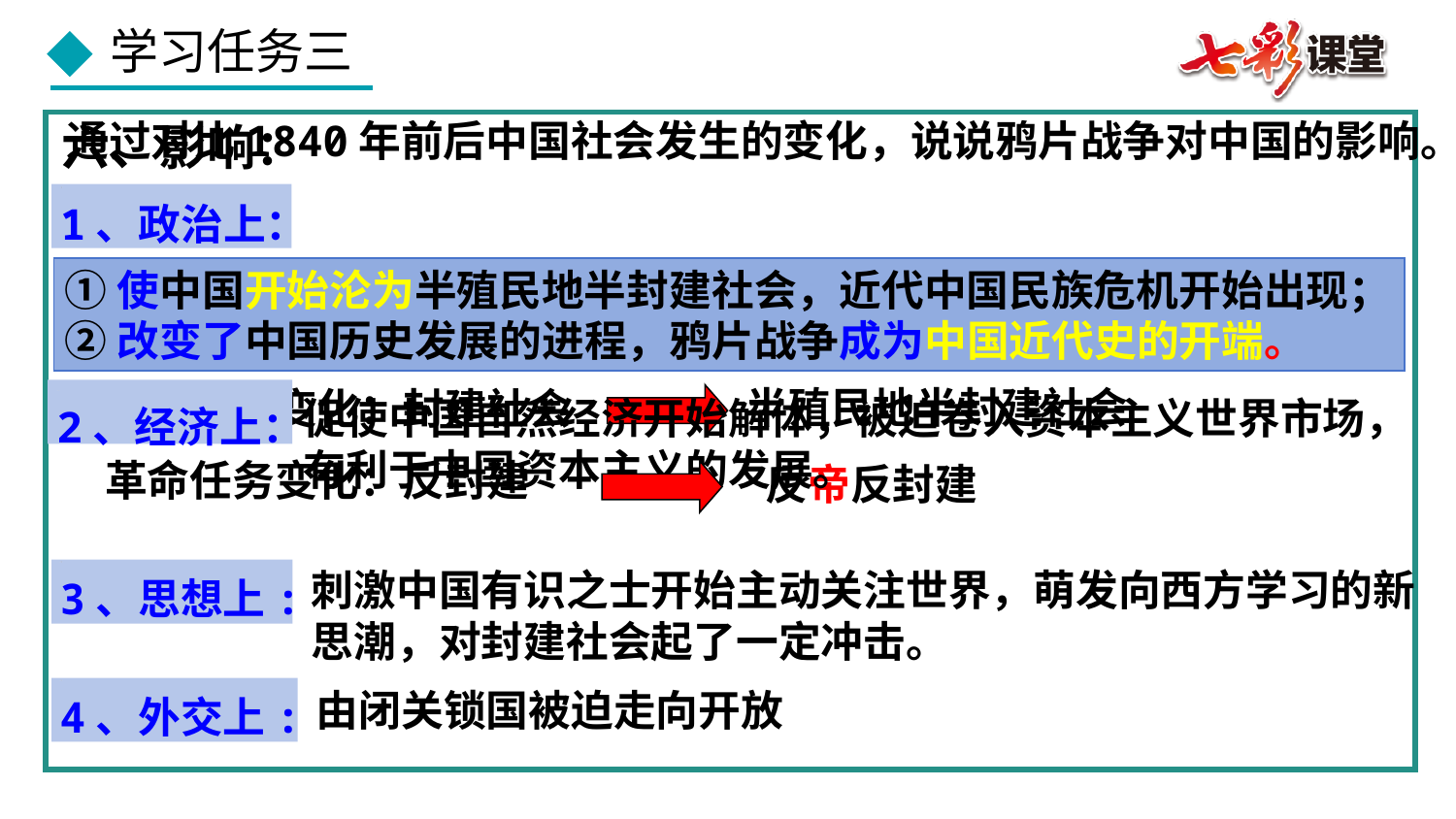

通过对比1840年前后中国社会发生的变化，说说鸦片战争对中国的影响。
六、影响：

1、政治上：
①使中国开始沦为半殖民地半封建社会，近代中国民族危机开始出现；
②改变了中国历史发展的进程，鸦片战争成为中国近代史的开端。
半殖民地半封建社会
社会性质变化：封建社会
革命任务变化：反封建

2、经济上：

促使中国自然经济开始解体，被迫卷入资本主义世界市场，有利于中国资本主义的发展。
反帝反封建

刺激中国有识之士开始主动关注世界，萌发向西方学习的新思潮，对封建社会起了一定冲击。

3、思想上:

4、外交上:
由闭关锁国被迫走向开放